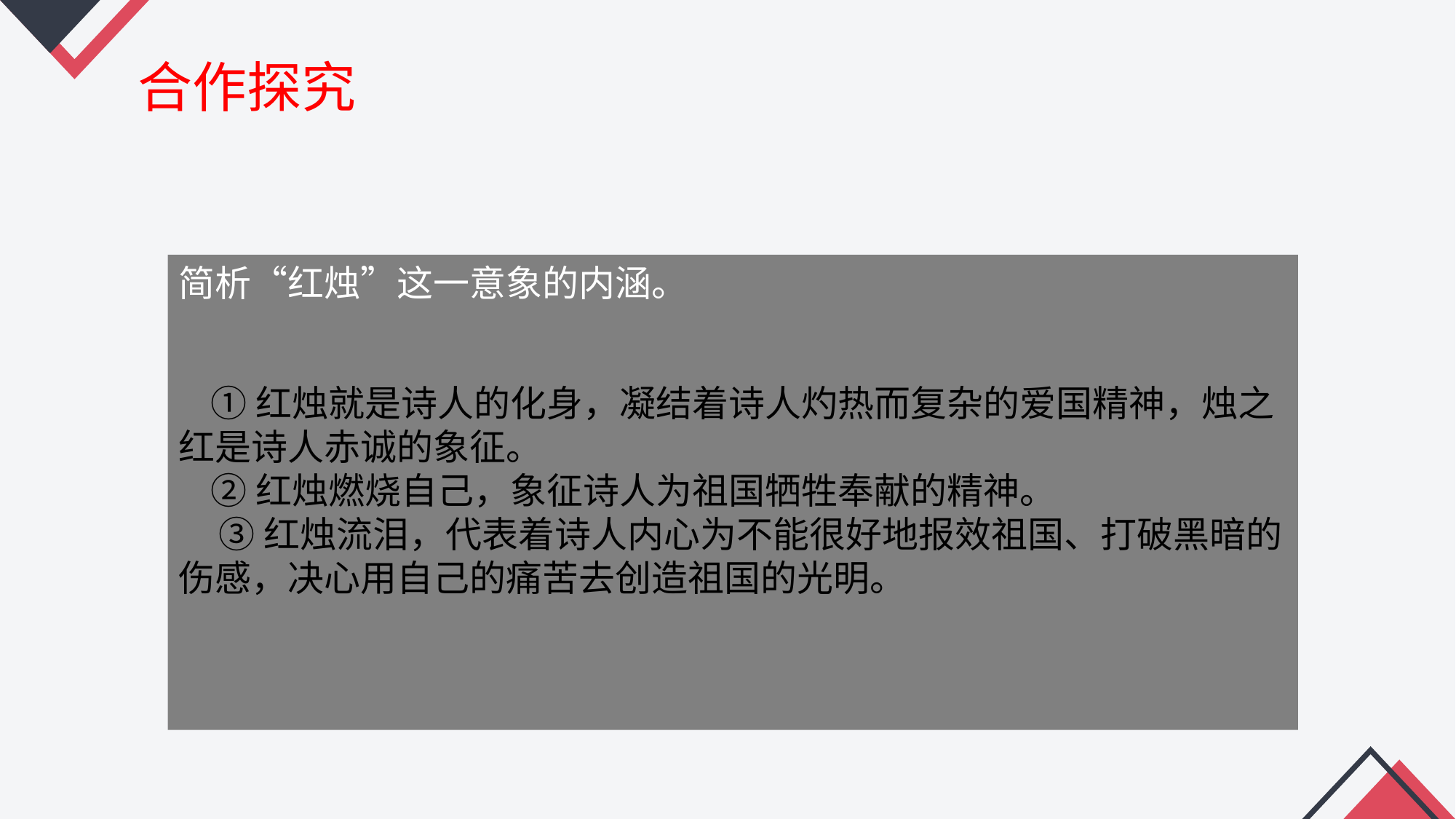

合作探究
简析“红烛”这一意象的内涵。
①红烛就是诗人的化身，凝结着诗人灼热而复杂的爱国精神，烛之红是诗人赤诚的象征。
②红烛燃烧自己，象征诗人为祖国牺牲奉献的精神。
 ③红烛流泪，代表着诗人内心为不能很好地报效祖国、打破黑暗的伤感，决心用自己的痛苦去创造祖国的光明。